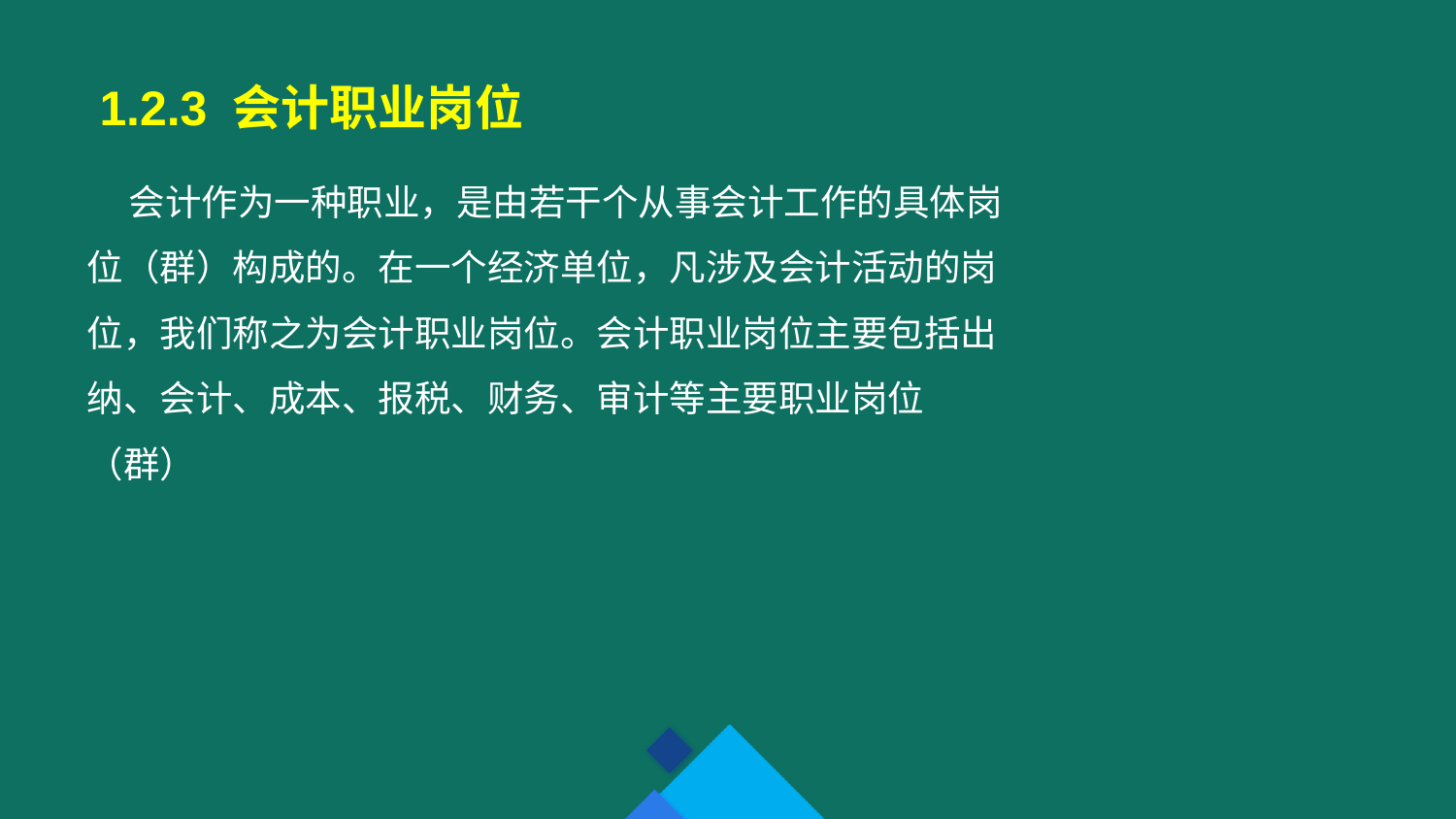

1.2.3 会计职业岗位
    会计作为一种职业，是由若干个从事会计工作的具体岗位（群）构成的。在一个经济单位，凡涉及会计活动的岗位，我们称之为会计职业岗位。会计职业岗位主要包括出纳、会计、成本、报税、财务、审计等主要职业岗位（群）